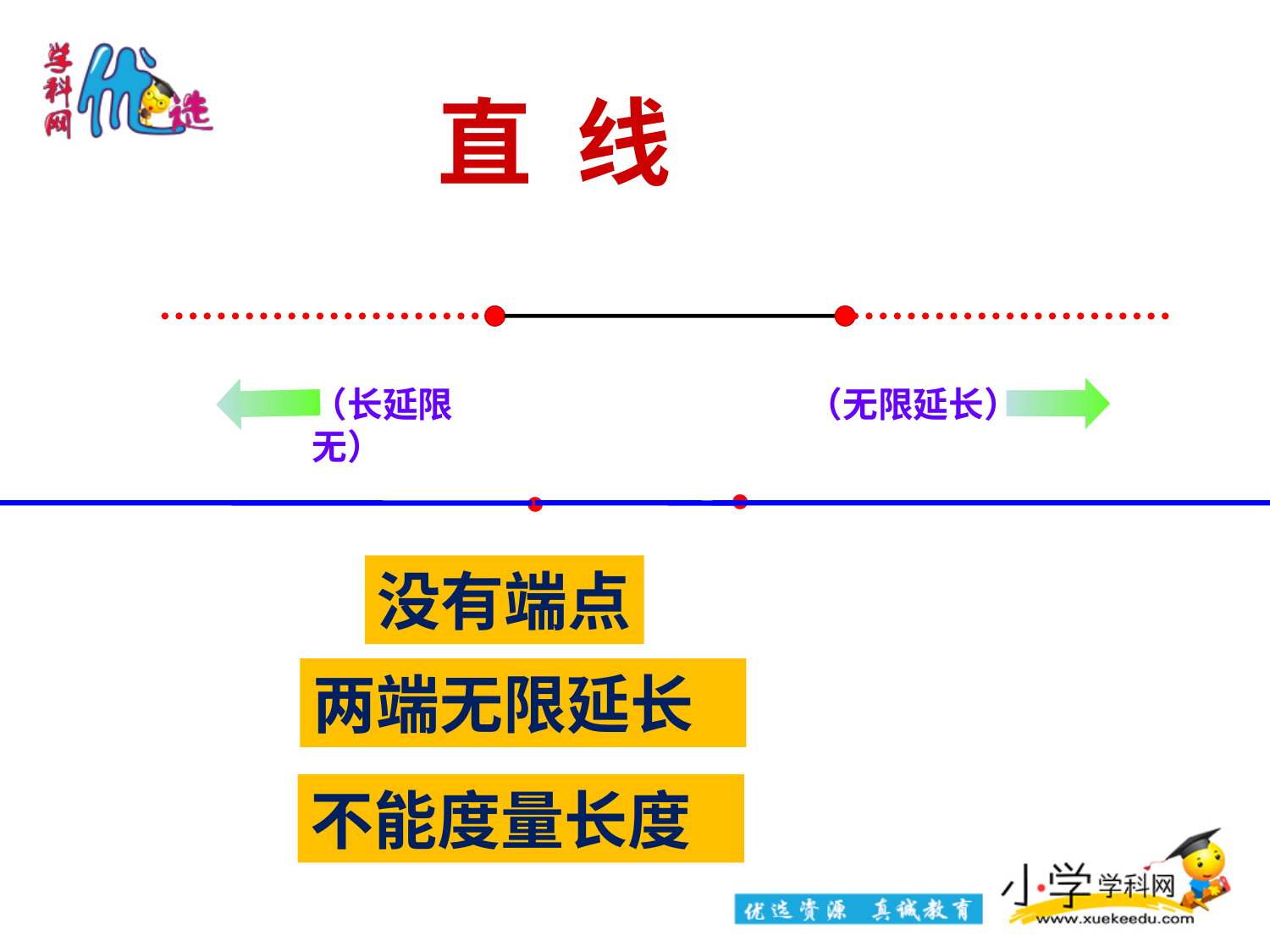

直  线

（长延限无）
（无限延长）

．
．

没有端点

两端无限延长
不能度量长度